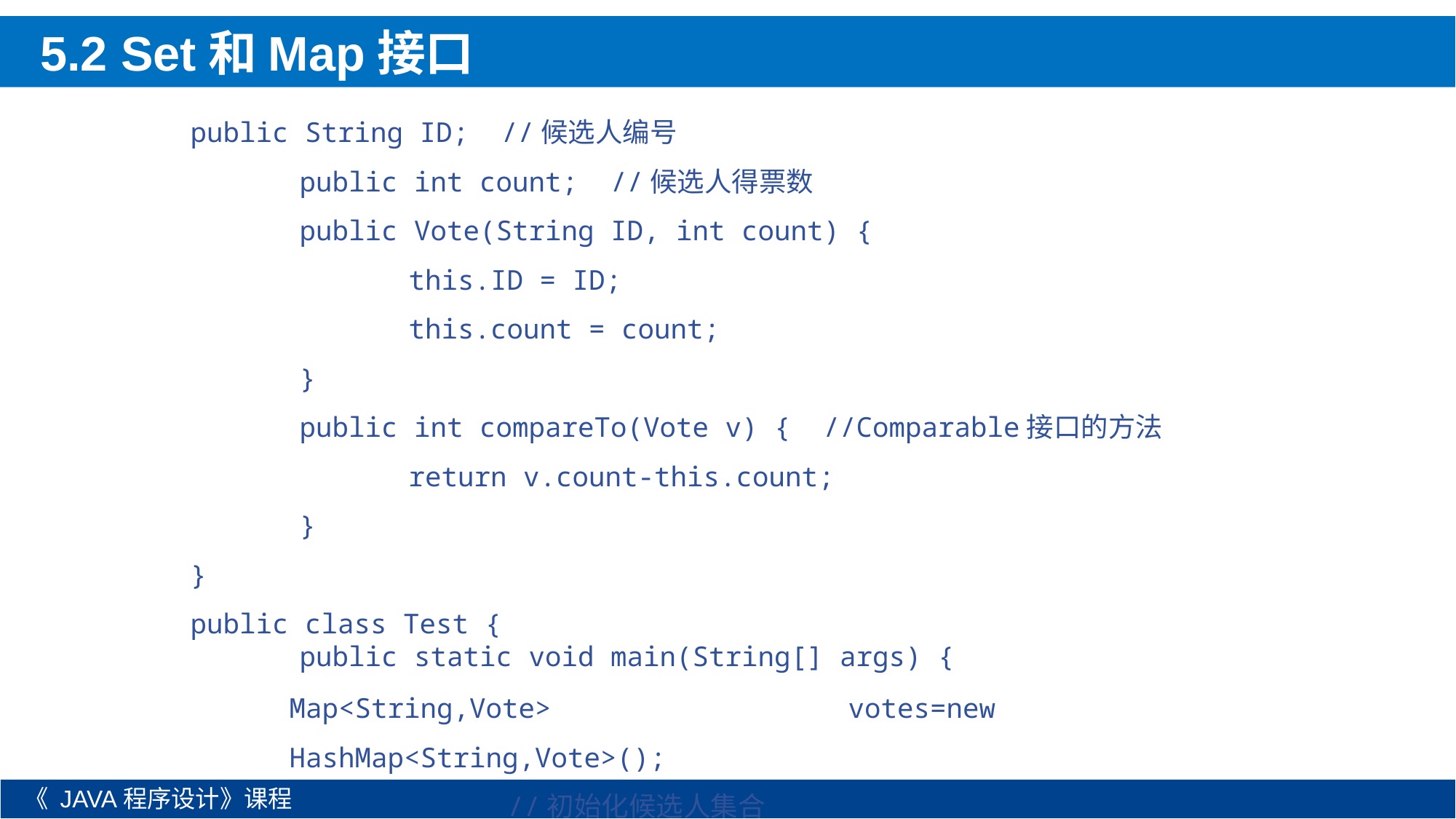

5.2 Set和Map接口
public String ID;  //候选人编号
	public int count;  //候选人得票数
	public Vote(String ID, int count) {
		this.ID = ID;
		this.count = count;
	}
	public int compareTo(Vote v) {  //Comparable接口的方法
		return v.count-this.count;
	}
}
public class Test {
	public static void main(String[] args) {
Map<String,Vote> votes=new HashMap<String,Vote>();
		//初始化候选人集合
《 JAVA程序设计》课程